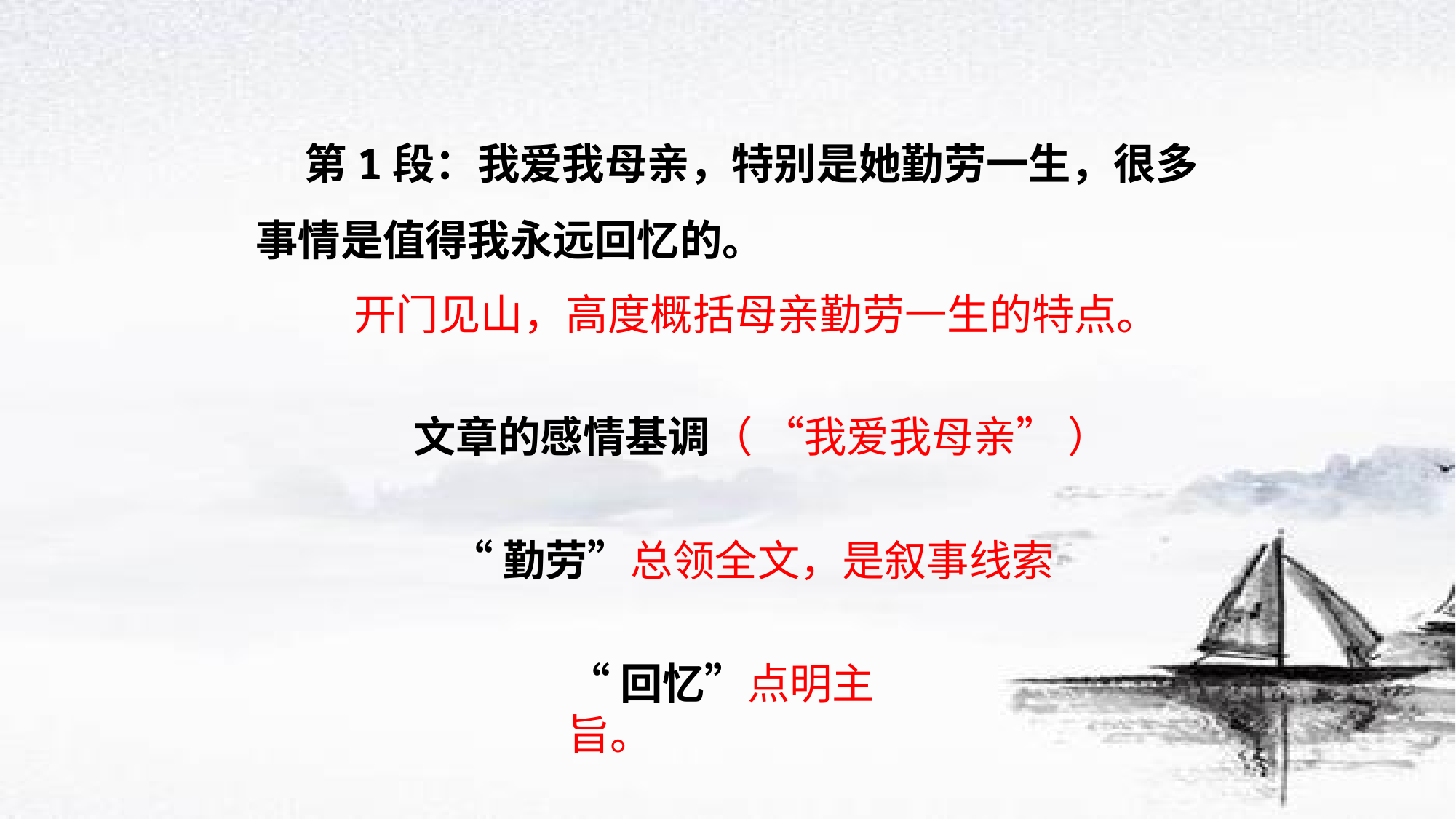

第1段：我爱我母亲，特别是她勤劳一生，很多事情是值得我永远回忆的。
开门见山，高度概括母亲勤劳一生的特点。

文章的感情基调（ “我爱我母亲” ）

“勤劳”总领全文，是叙事线索

“回忆”点明主旨。